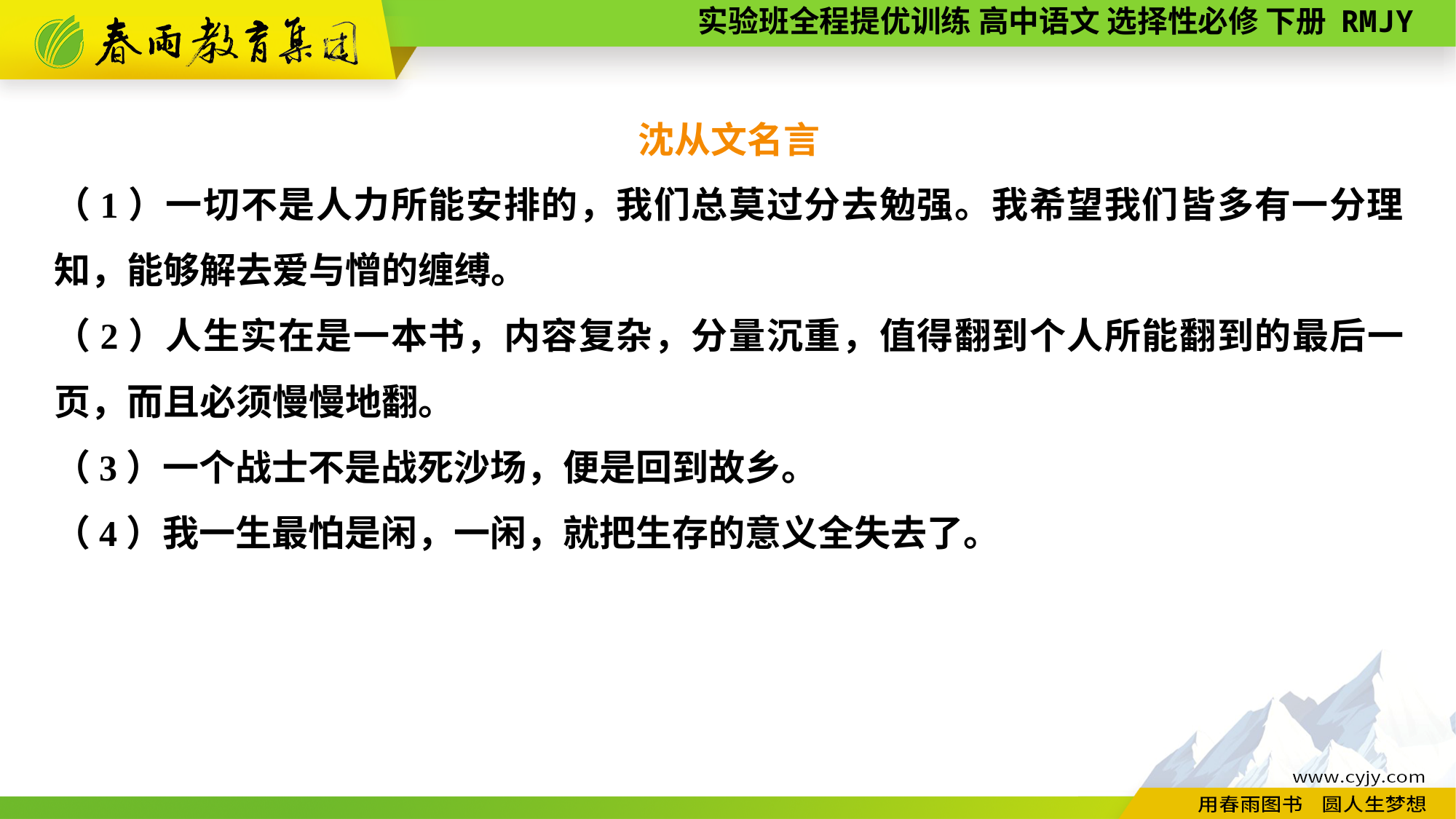

沈从文名言
（1）一切不是人力所能安排的，我们总莫过分去勉强。我希望我们皆多有一分理知，能够解去爱与憎的缠缚。
（2）人生实在是一本书，内容复杂，分量沉重，值得翻到个人所能翻到的最后一页，而且必须慢慢地翻。
（3）一个战士不是战死沙场，便是回到故乡。
（4）我一生最怕是闲，一闲，就把生存的意义全失去了。